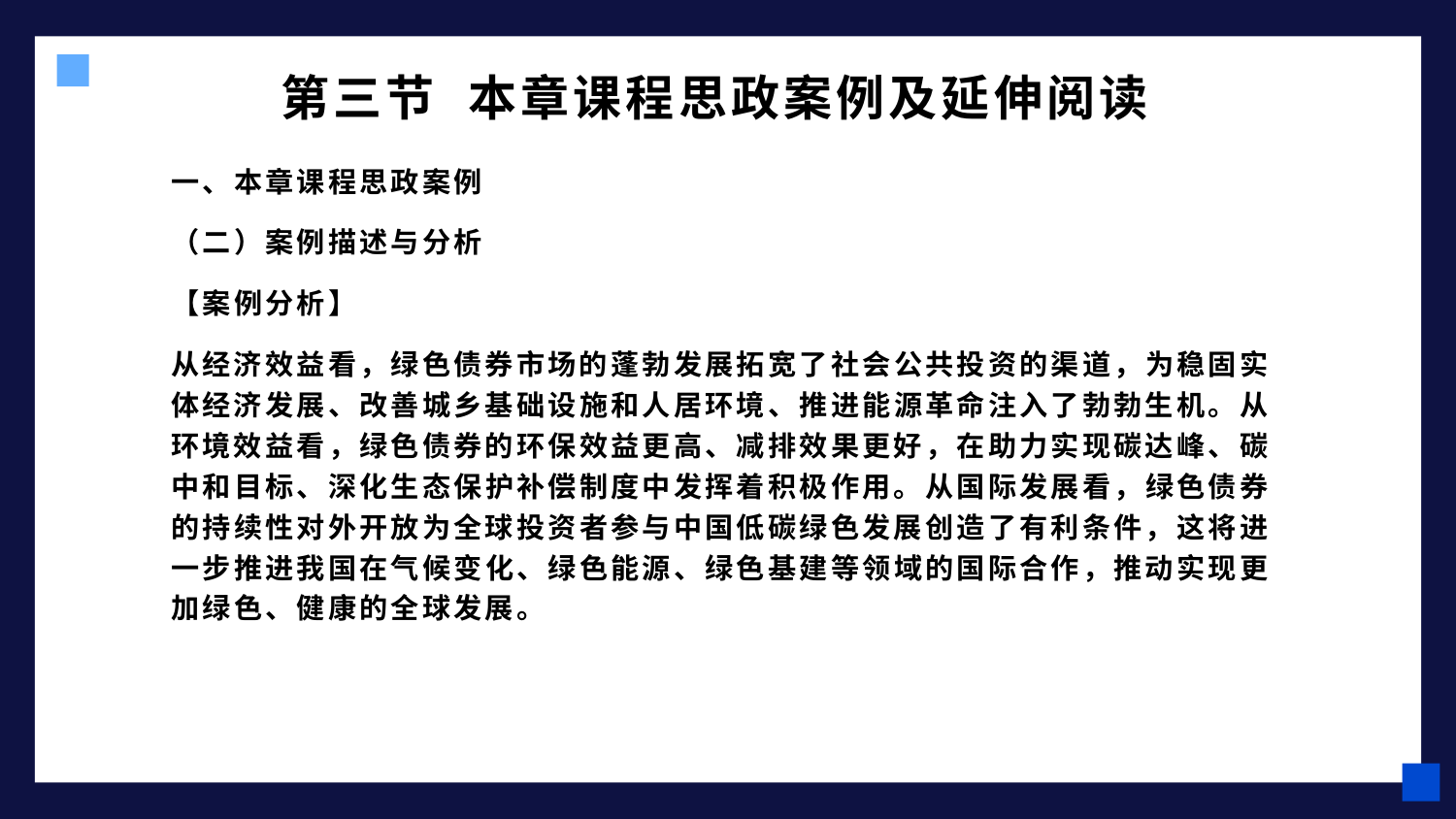

# 第三节  本章课程思政案例及延伸阅读
一、本章课程思政案例
（二）案例描述与分析
【案例分析】
从经济效益看，绿色债券市场的蓬勃发展拓宽了社会公共投资的渠道，为稳固实体经济发展、改善城乡基础设施和人居环境、推进能源革命注入了勃勃生机。从环境效益看，绿色债券的环保效益更高、减排效果更好，在助力实现碳达峰、碳中和目标、深化生态保护补偿制度中发挥着积极作用。从国际发展看，绿色债券的持续性对外开放为全球投资者参与中国低碳绿色发展创造了有利条件，这将进一步推进我国在气候变化、绿色能源、绿色基建等领域的国际合作，推动实现更加绿色、健康的全球发展。